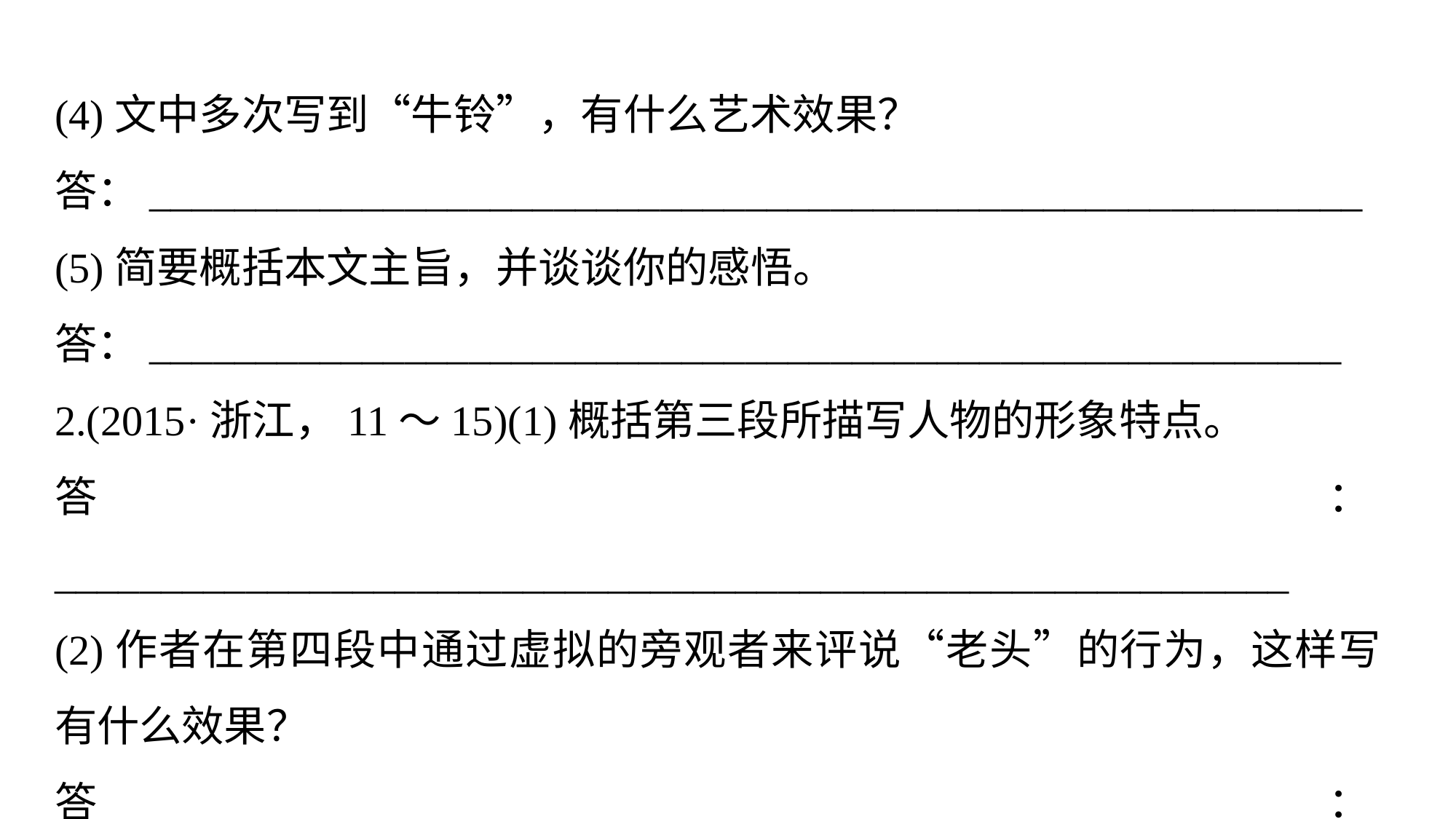

(4)文中多次写到“牛铃”，有什么艺术效果？
答：_________________________________________________________
(5)简要概括本文主旨，并谈谈你的感悟。
答：________________________________________________________
2.(2015·浙江，11～15)(1)概括第三段所描写人物的形象特点。
答：__________________________________________________________
(2)作者在第四段中通过虚拟的旁观者来评说“老头”的行为，这样写有什么效果？
答：__________________________________________________________